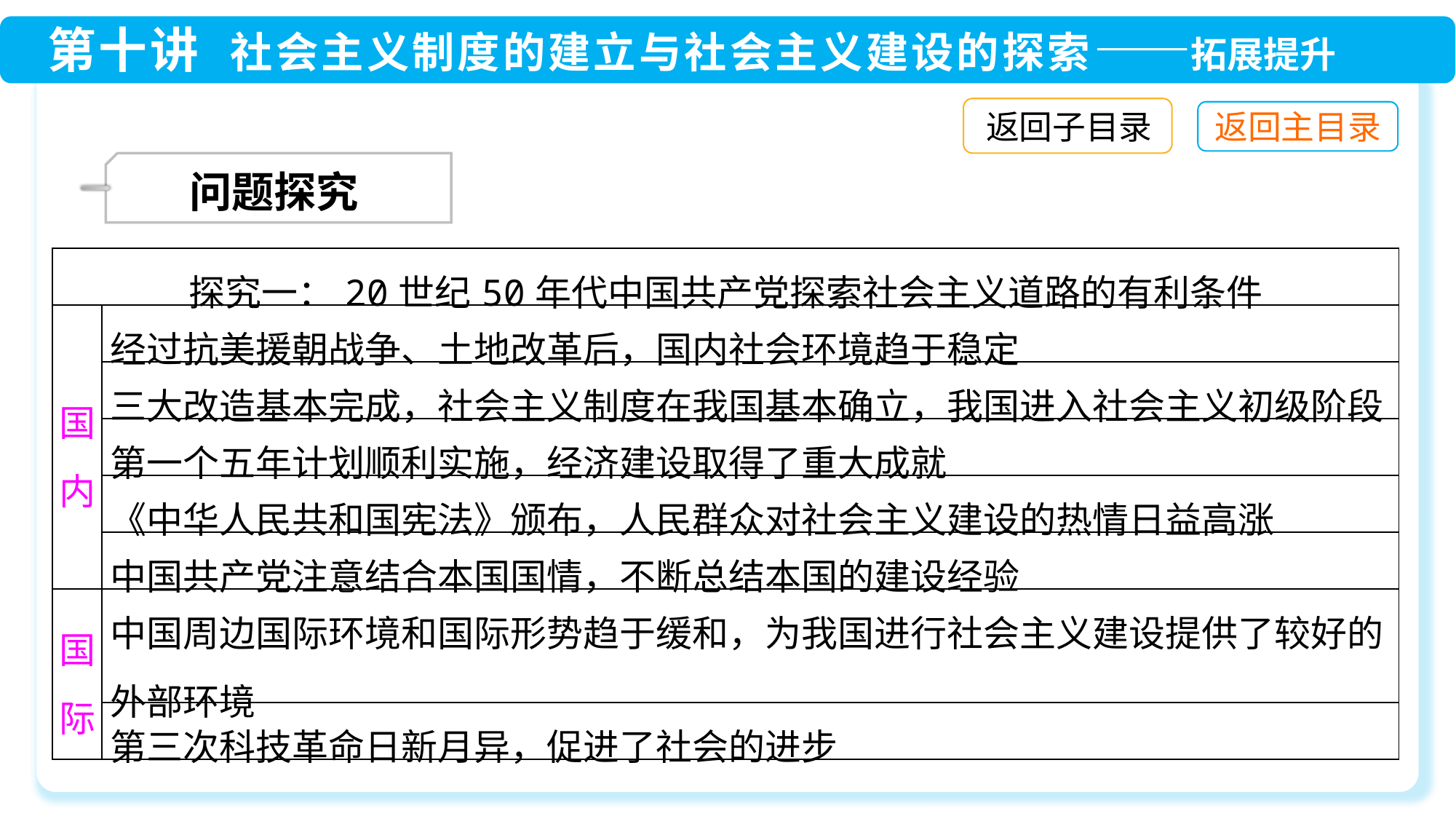

返回子目录
 问题探究

| 探究一：20世纪50年代中国共产党探索社会主义道路的有利条件 |  |
| --- | --- |
| 国内 | 经过抗美援朝战争、土地改革后，国内社会环境趋于稳定 |
|  | 三大改造基本完成，社会主义制度在我国基本确立，我国进入社会主义初级阶段 |
|  | 第一个五年计划顺利实施，经济建设取得了重大成就 |
|  | 《中华人民共和国宪法》颁布，人民群众对社会主义建设的热情日益高涨 |
|  | 中国共产党注意结合本国国情，不断总结本国的建设经验 |
| 国际 | 中国周边国际环境和国际形势趋于缓和，为我国进行社会主义建设提供了较好的外部环境 |
|  | 第三次科技革命日新月异，促进了社会的进步 |